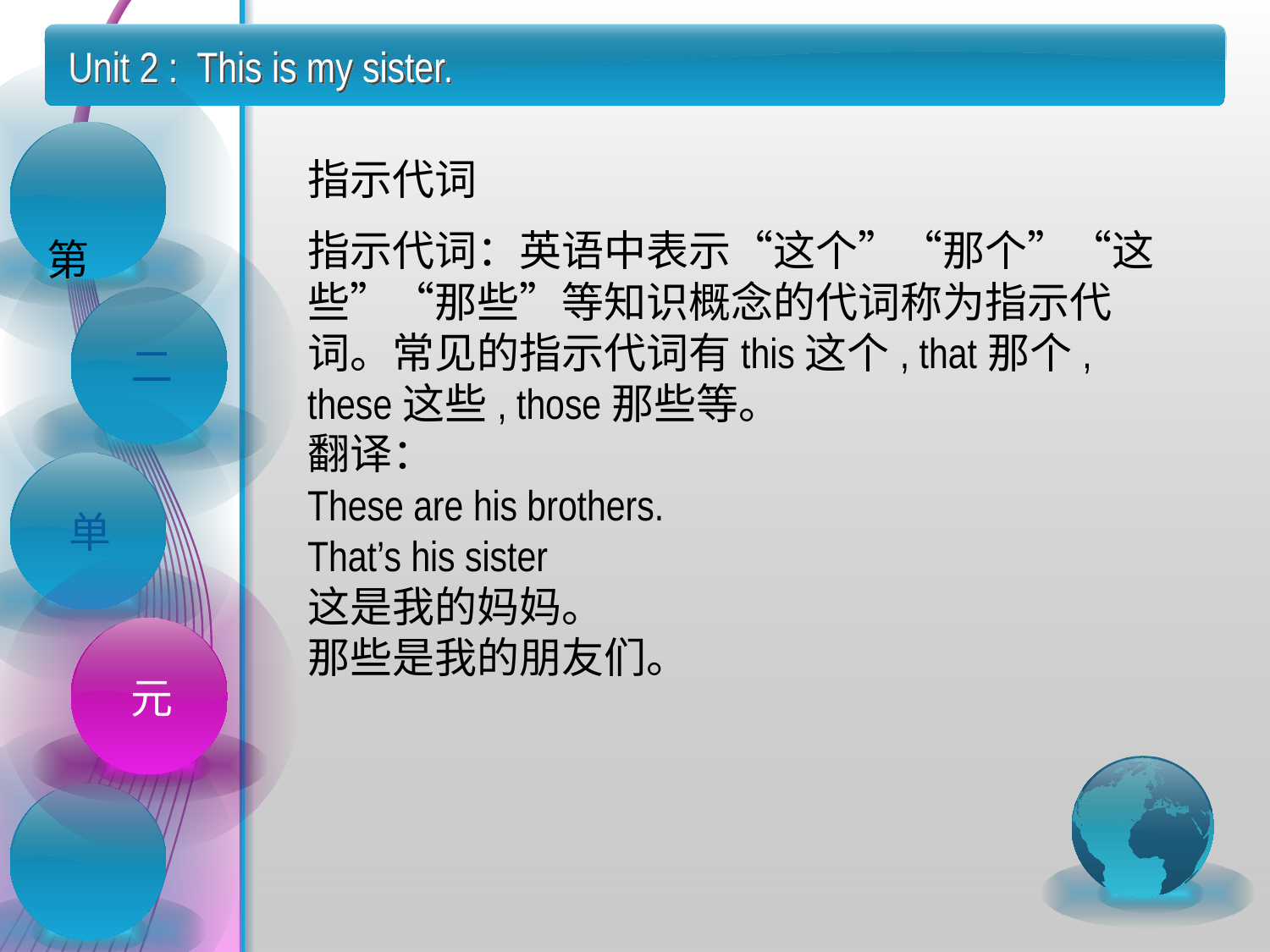

Unit 2 :  This is my sister.

指示代词
指示代词：英语中表示“这个”“那个”“这些”“那些”等知识概念的代词称为指示代词。常见的指示代词有this这个, that那个, these这些, those那些等。
翻译：
These are his brothers.
That’s his sister
这是我的妈妈。
那些是我的朋友们。

   第

二

单

元